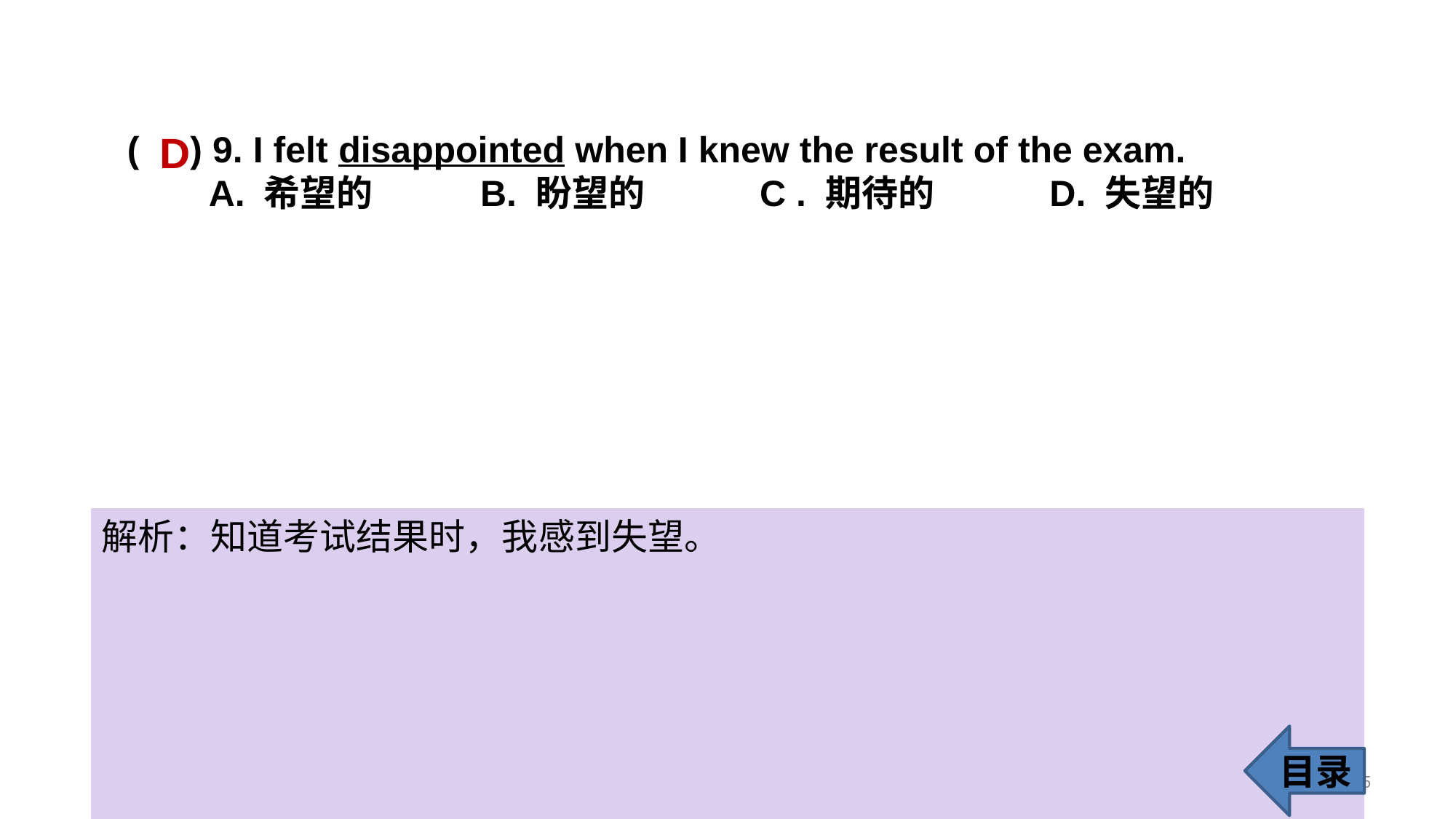

D
(     ) 9. I felt disappointed when I knew the result of the exam.
        A. 希望的            B. 盼望的             C . 期待的             D. 失望的
解析：知道考试结果时，我感到失望。

目录
15